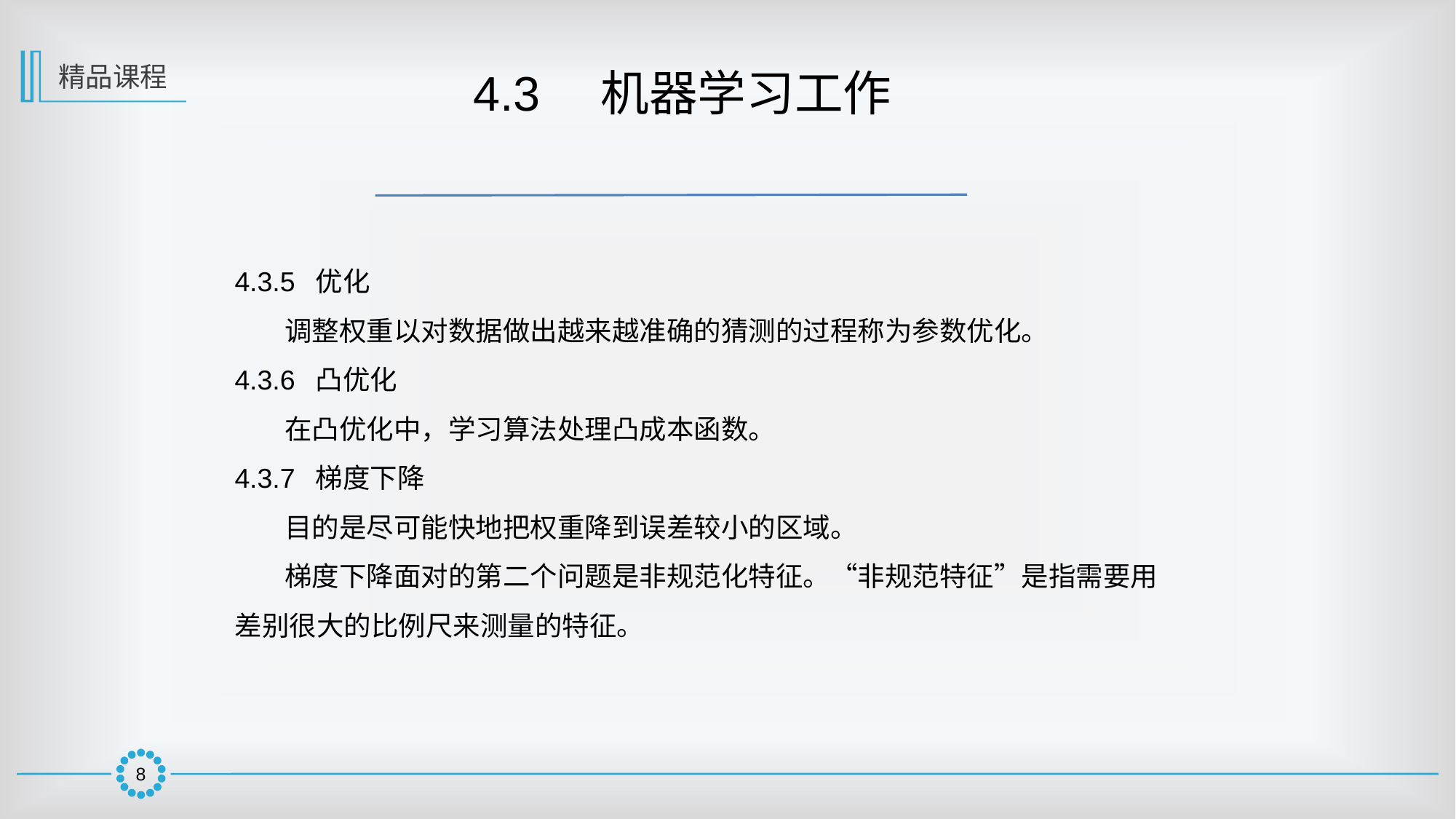

精品课程
 4.3　机器学习工作

4.3.5 优化
       调整权重以对数据做出越来越准确的猜测的过程称为参数优化。
4.3.6 凸优化
       在凸优化中，学习算法处理凸成本函数。
4.3.7 梯度下降
       目的是尽可能快地把权重降到误差较小的区域。
       梯度下降面对的第二个问题是非规范化特征。“非规范特征”是指需要用差别很大的比例尺来测量的特征。

8